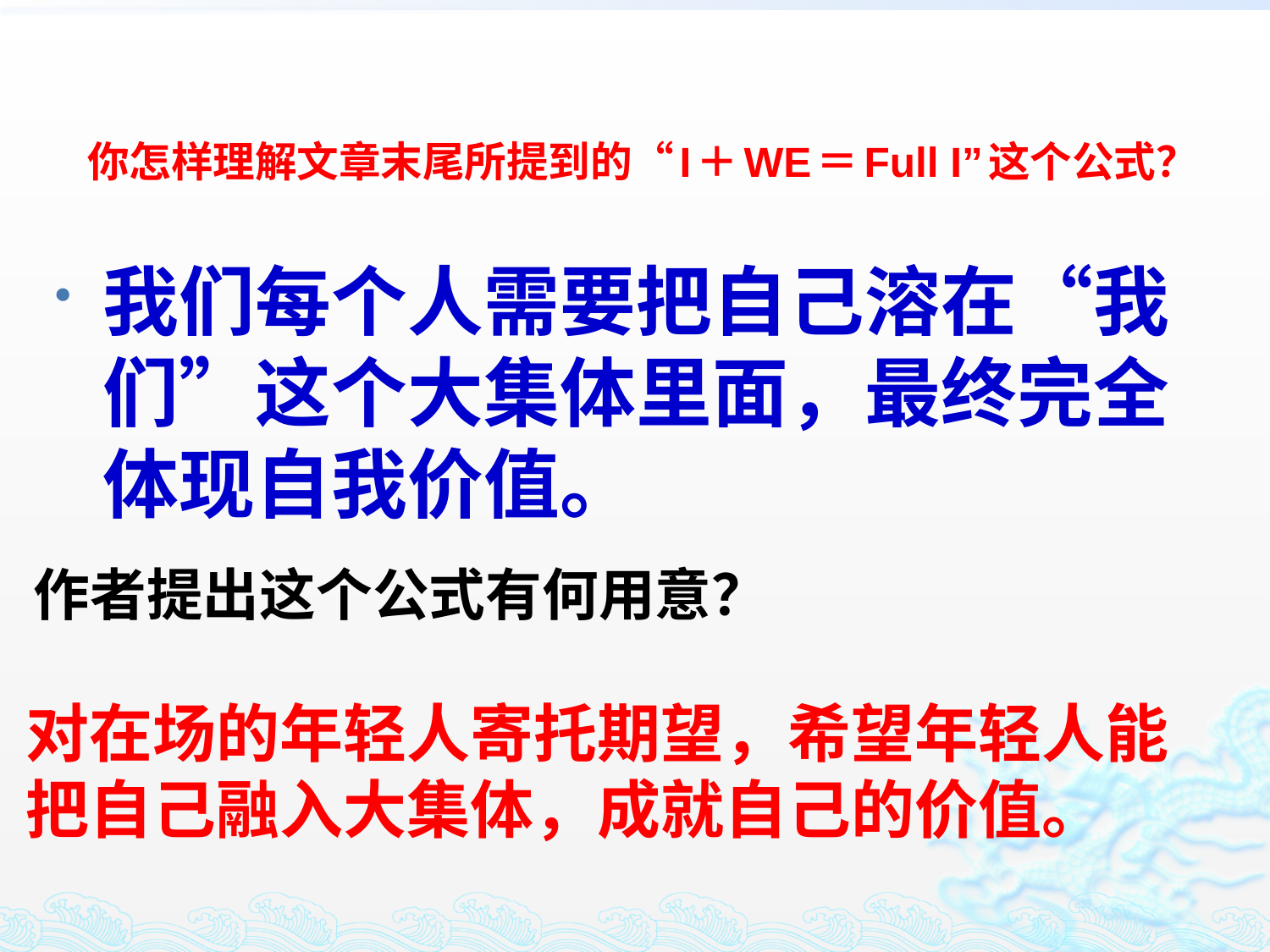

# 你怎样理解文章末尾所提到的“I＋WE＝Full I”这个公式？
我们每个人需要把自己溶在“我们”这个大集体里面，最终完全体现自我价值。
作者提出这个公式有何用意？
对在场的年轻人寄托期望，希望年轻人能把自己融入大集体，成就自己的价值。